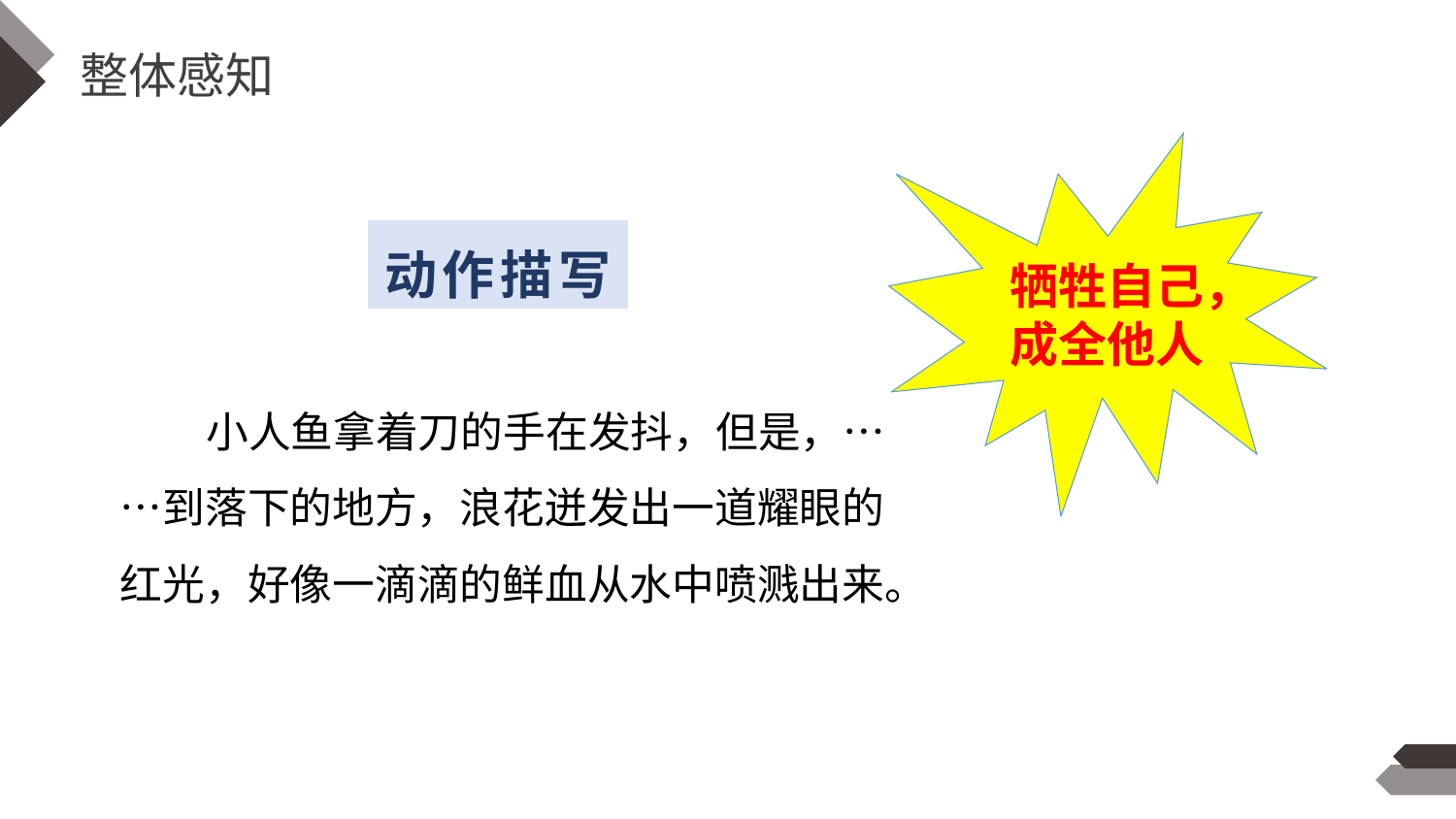

整体感知

牺牲自己，
成全他人
动作描写
        小人鱼拿着刀的手在发抖，但是，……到落下的地方，浪花迸发出一道耀眼的红光，好像一滴滴的鲜血从水中喷溅出来。